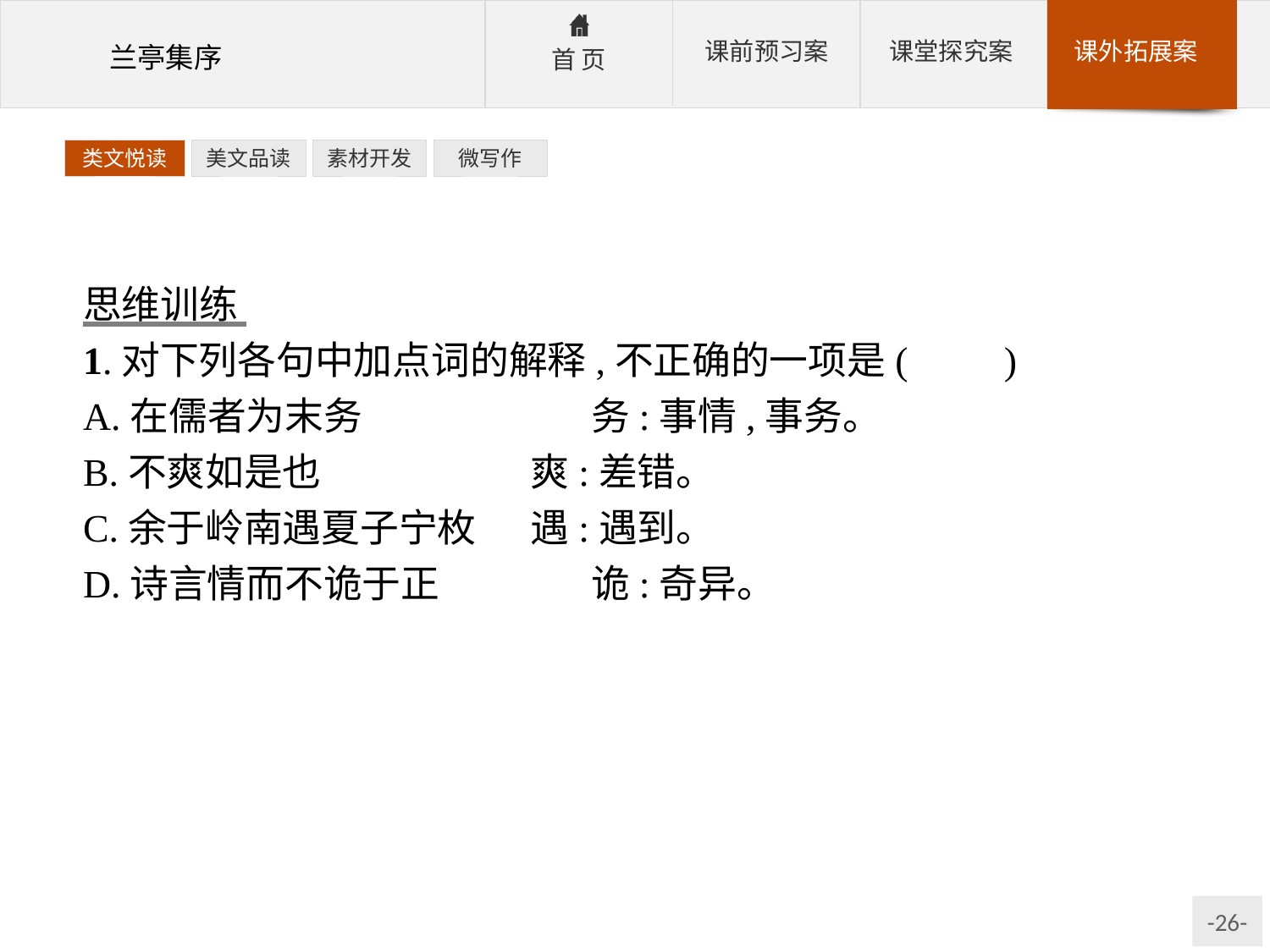

类文悦读
美文品读
素材开发
微写作
思维训练
1.对下列各句中加点词的解释,不正确的一项是(　　)
A.在儒者为末务　　		务:事情,事务。
B.不爽如是也			爽:差错。
C.余于岭南遇夏子宁枚	遇:遇到。
D.诗言情而不诡于正		诡:奇异。
解析:D项,诡:违背。
答案:D